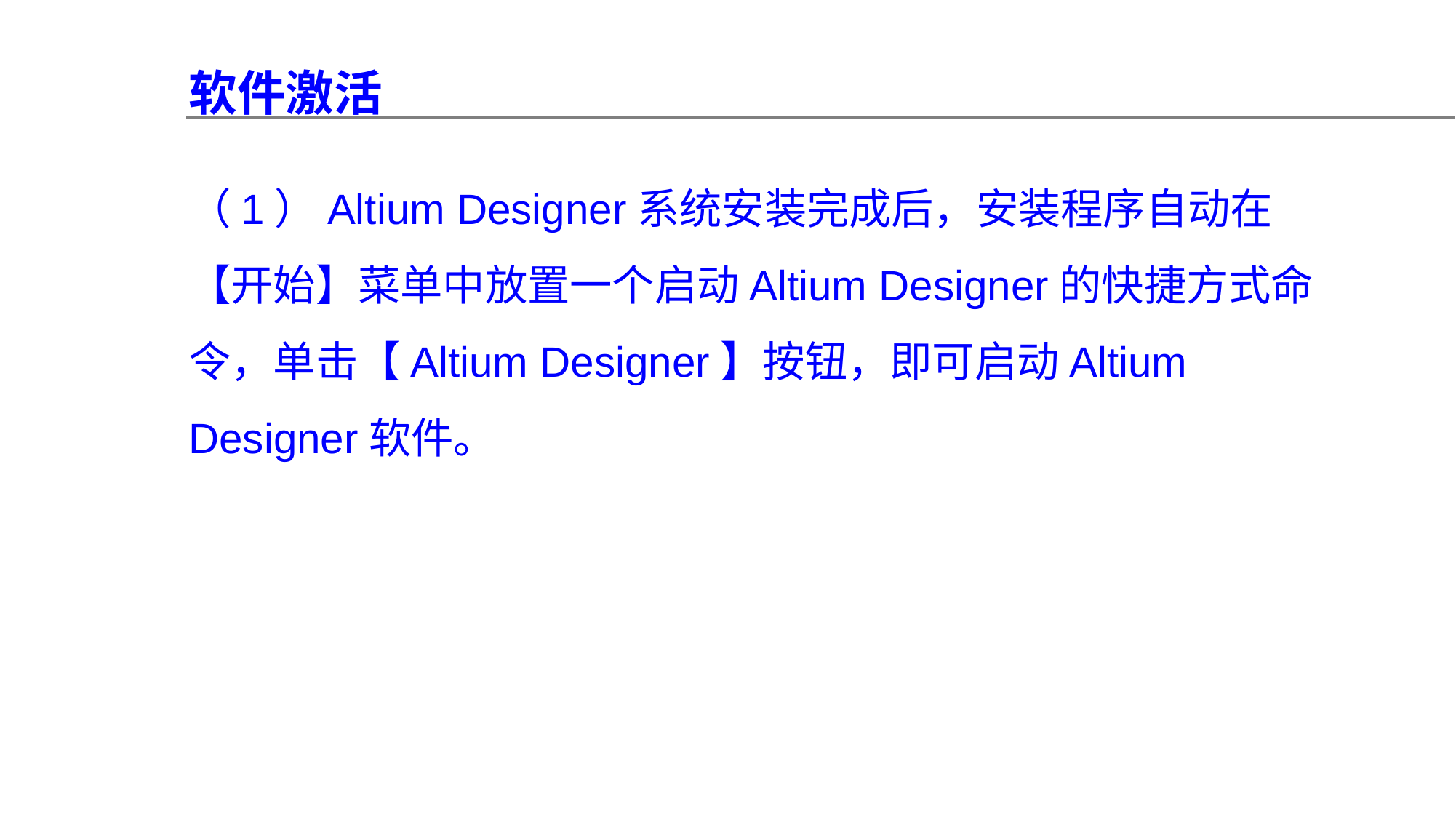

软件激活
（1）Altium Designer系统安装完成后，安装程序自动在【开始】菜单中放置一个启动Altium Designer的快捷方式命令，单击【Altium Designer】按钮，即可启动Altium Designer软件。